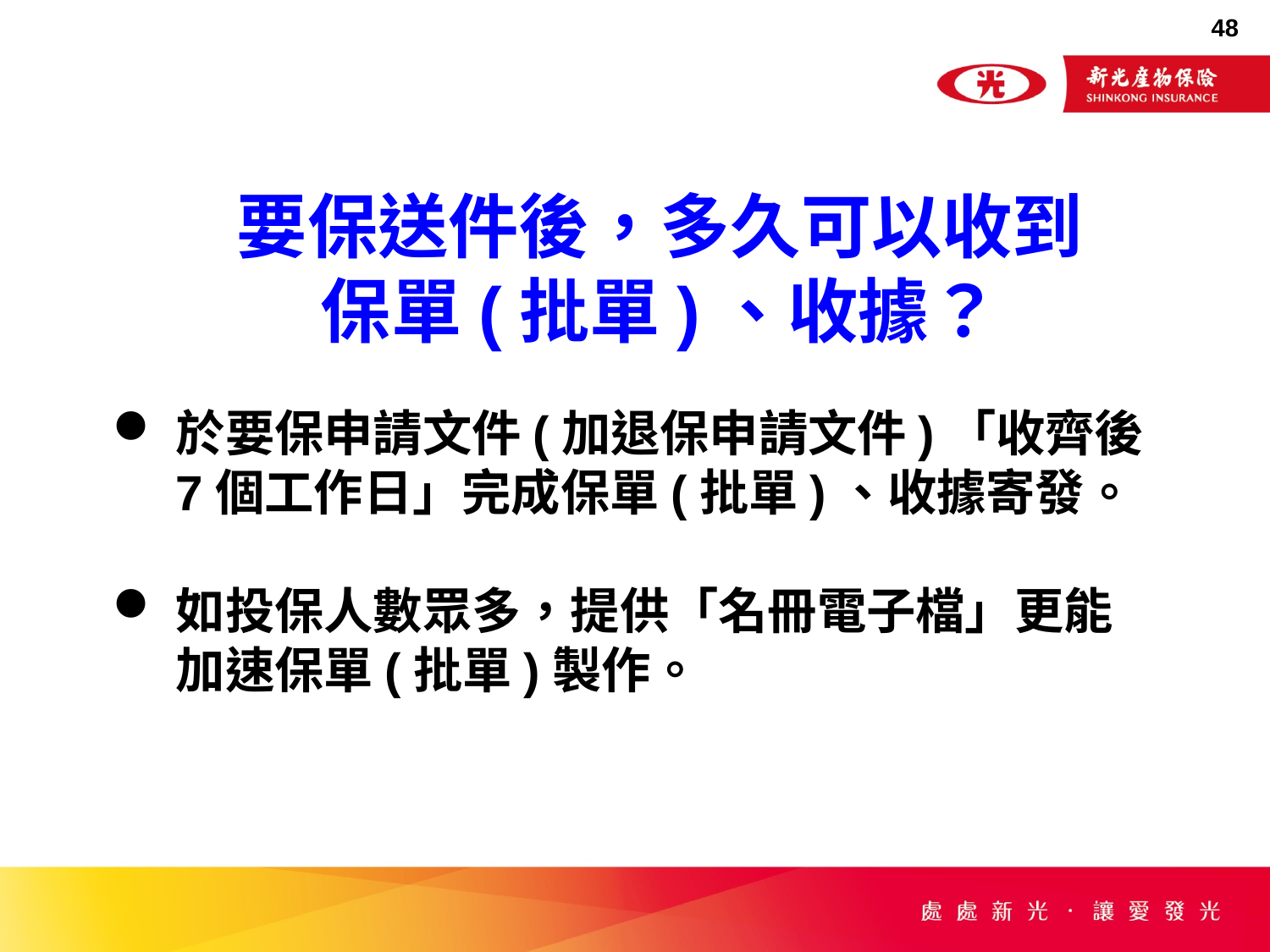

要保送件後，多久可以收到
保單(批單)、收據？
於要保申請文件(加退保申請文件)「收齊後7個工作日」完成保單(批單)、收據寄發。

如投保人數眾多，提供「名冊電子檔」更能加速保單(批單)製作。